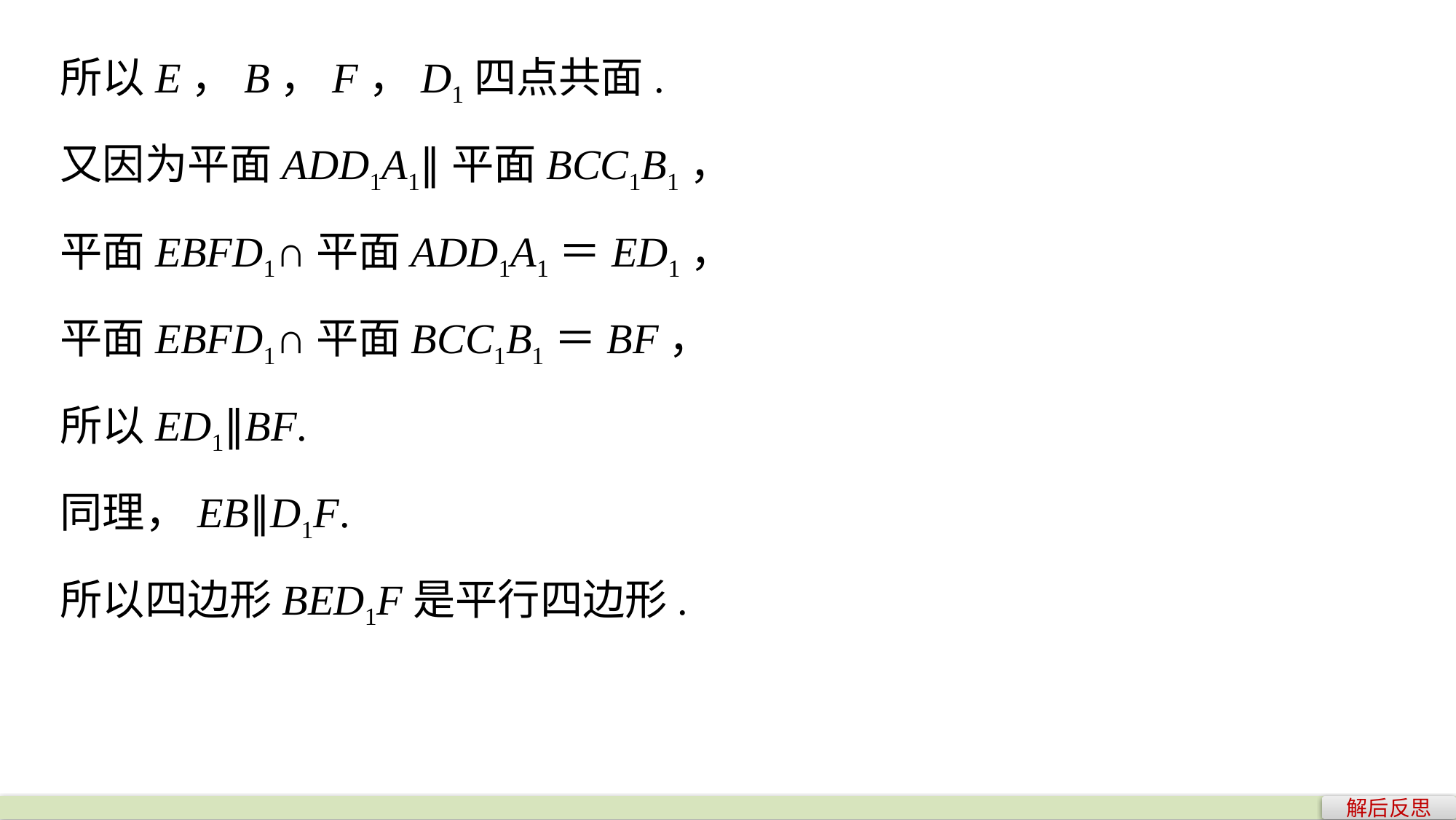

所以E，B，F，D1四点共面.
又因为平面ADD1A1∥平面BCC1B1，
平面EBFD1∩平面ADD1A1＝ED1，
平面EBFD1∩平面BCC1B1＝BF，
所以ED1∥BF.
同理，EB∥D1F.
所以四边形BED1F是平行四边形.
解后反思